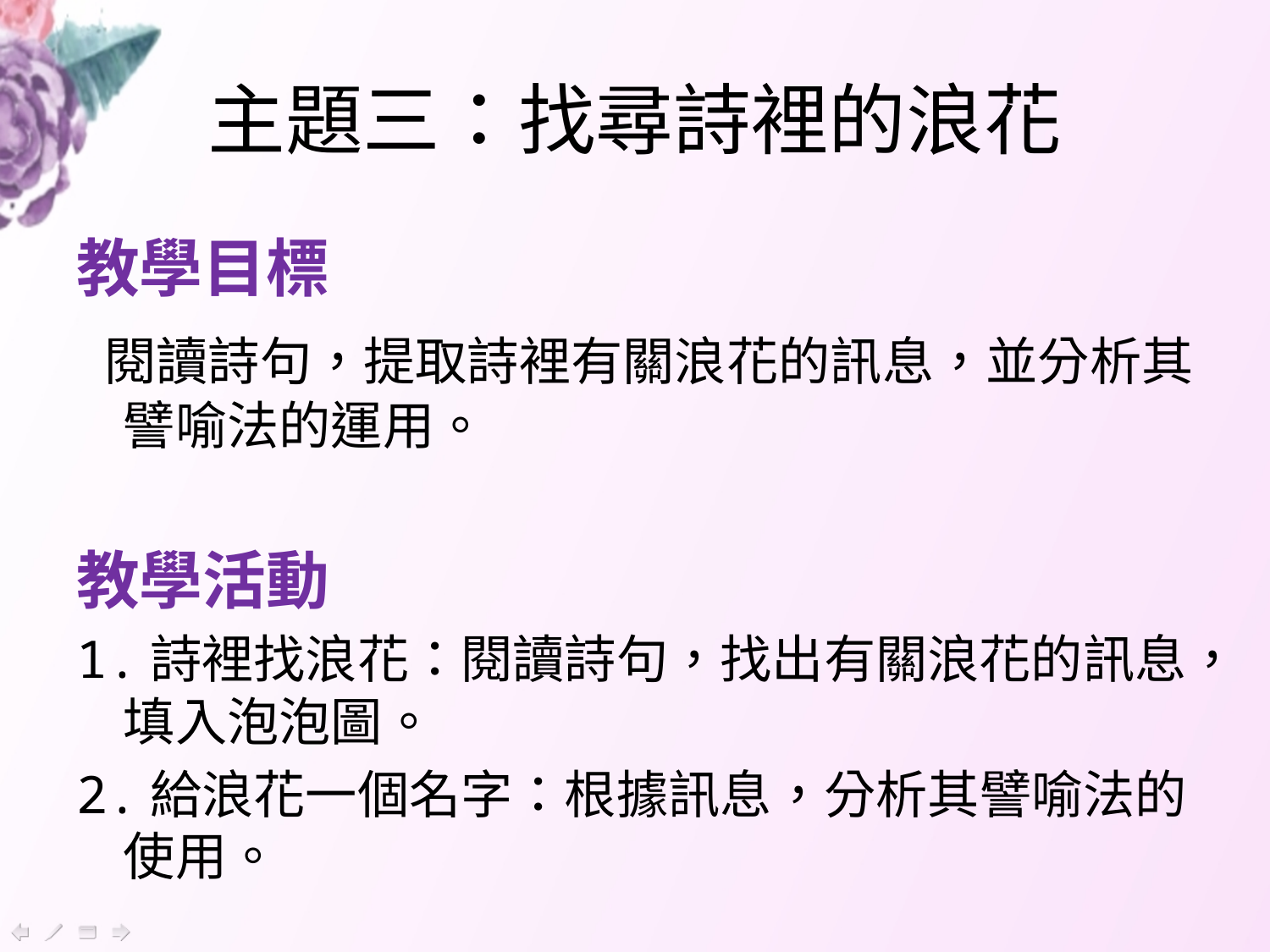

# 主題三：找尋詩裡的浪花
教學目標
 閱讀詩句，提取詩裡有關浪花的訊息，並分析其譬喻法的運用。

教學活動
1.詩裡找浪花：閱讀詩句，找出有關浪花的訊息，填入泡泡圖。
2.給浪花一個名字：根據訊息，分析其譬喻法的使用。